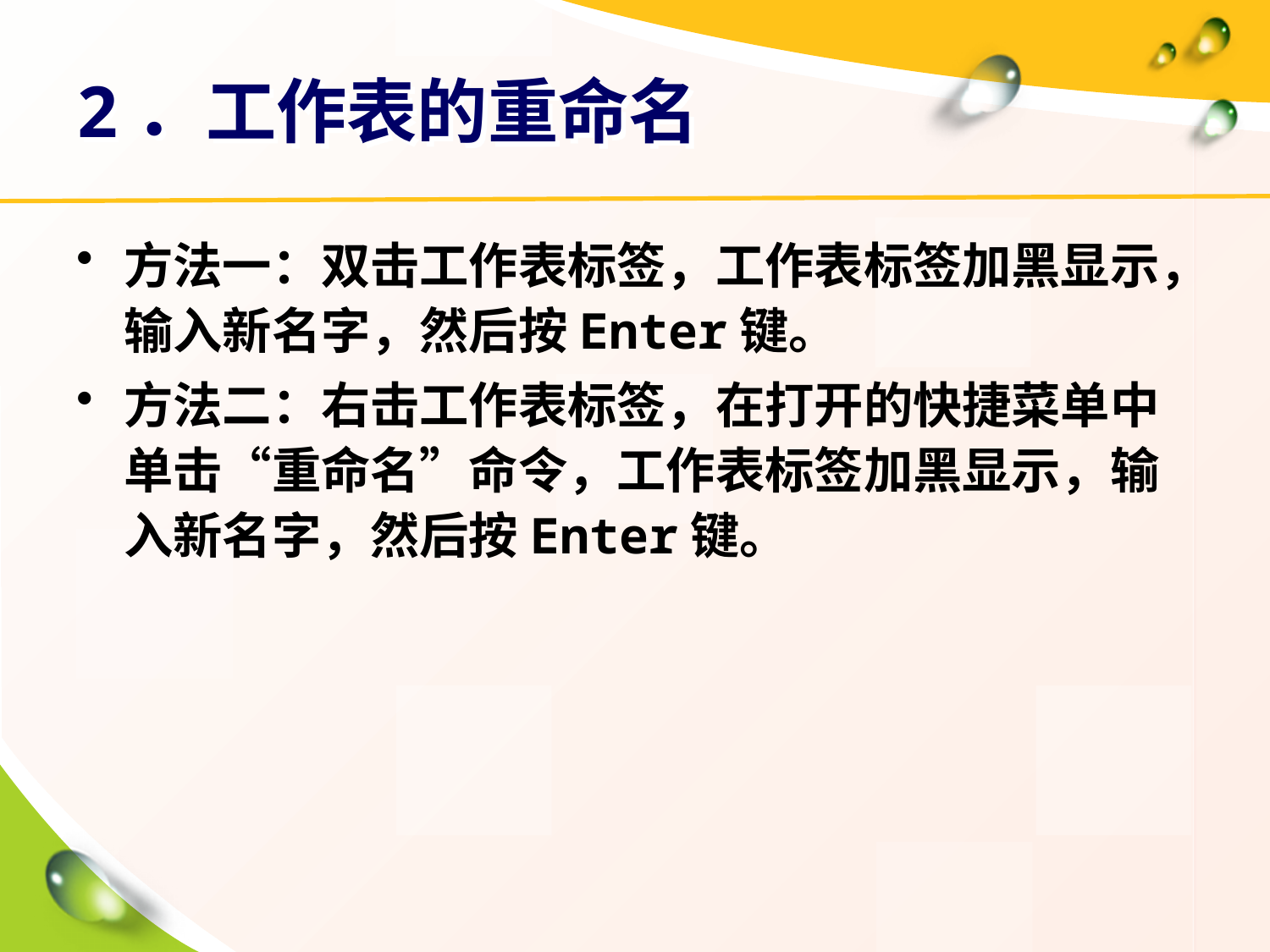

# 2．工作表的重命名
方法一：双击工作表标签，工作表标签加黑显示，输入新名字，然后按Enter键。
方法二：右击工作表标签，在打开的快捷菜单中单击“重命名”命令，工作表标签加黑显示，输入新名字，然后按Enter键。